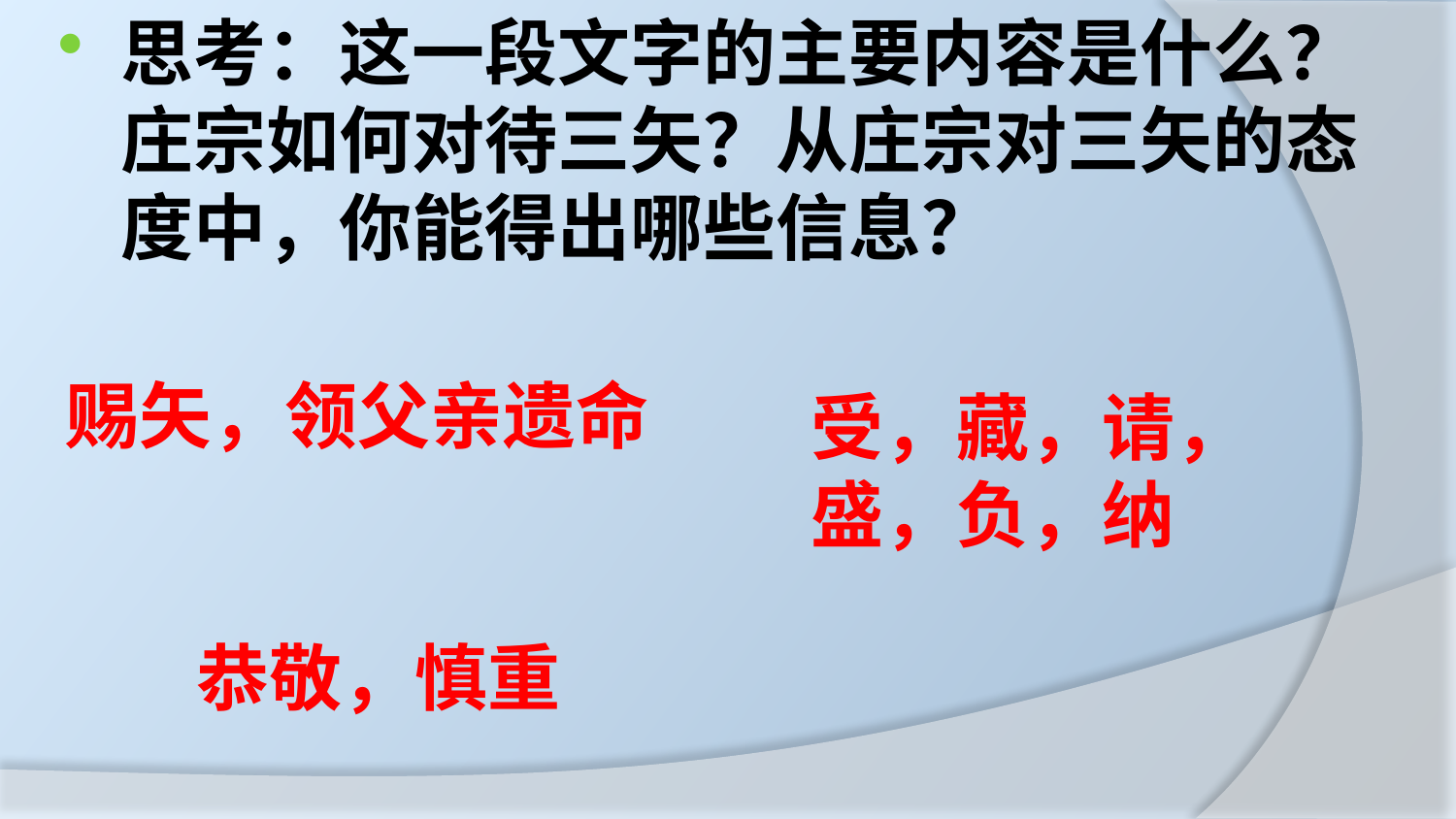

思考：这一段文字的主要内容是什么？庄宗如何对待三矢？从庄宗对三矢的态度中，你能得出哪些信息？
赐矢，领父亲遗命
受，藏，请，盛，负，纳
恭敬，慎重